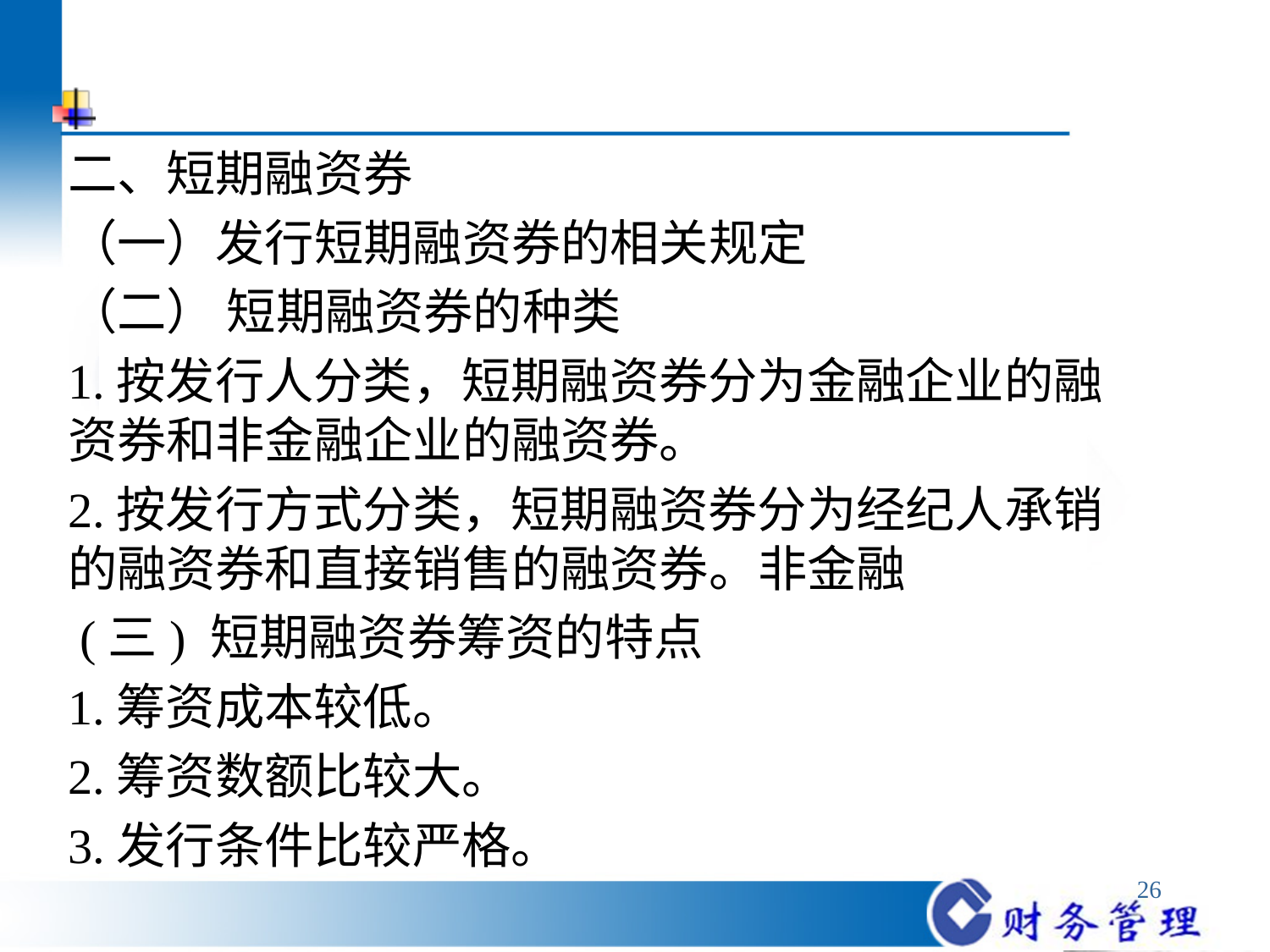

#
二、短期融资券
（一）发行短期融资券的相关规定
（二） 短期融资券的种类
1.按发行人分类，短期融资券分为金融企业的融资券和非金融企业的融资券。
2.按发行方式分类，短期融资券分为经纪人承销的融资券和直接销售的融资券。非金融
 (三) 短期融资券筹资的特点
1.筹资成本较低。
2.筹资数额比较大。
3.发行条件比较严格。

26